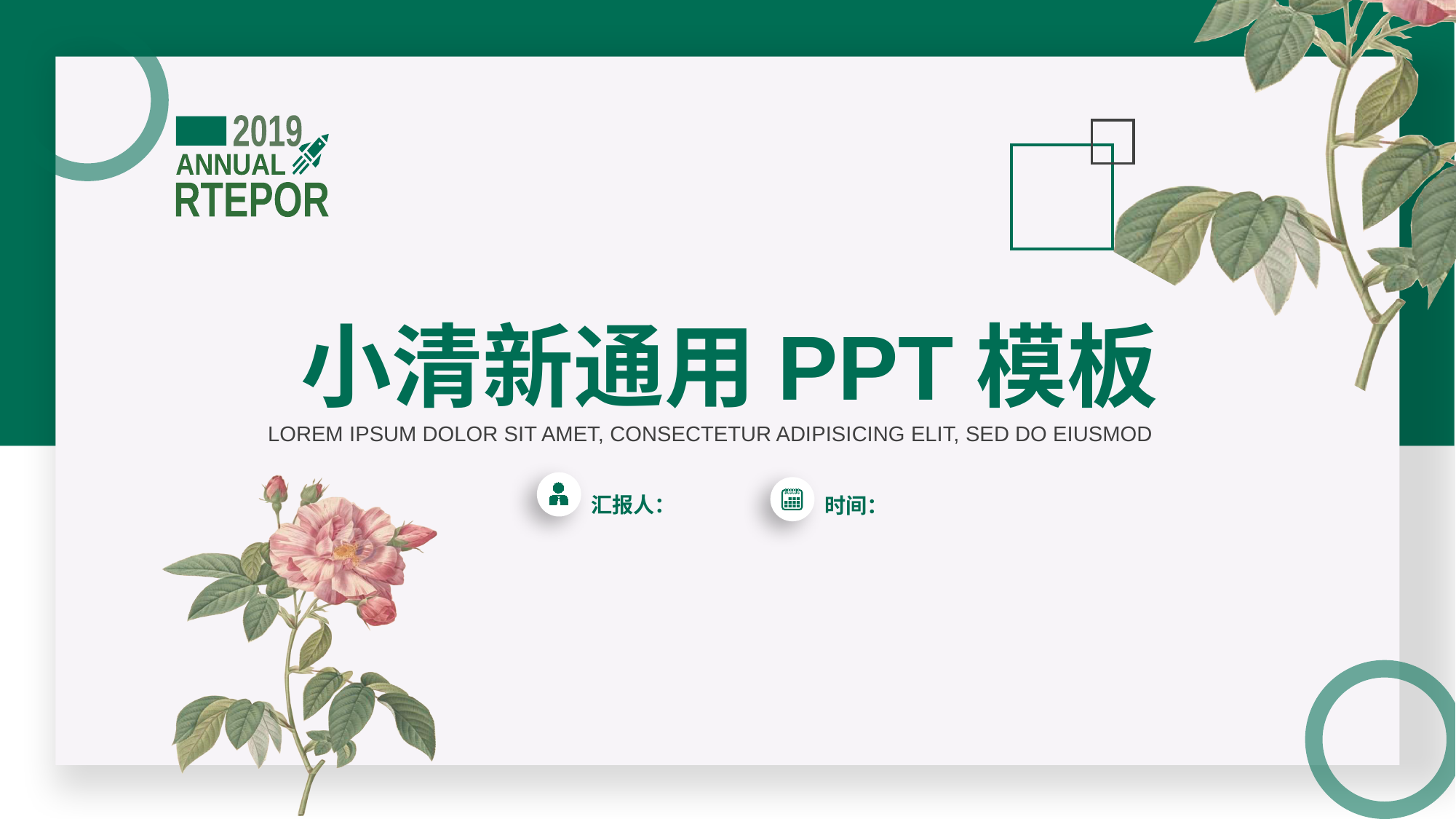

2019

ANNUAL
RTEPOR

小清新通用PPT模板
LOREM IPSUM DOLOR SIT AMET, CONSECTETUR ADIPISICING ELIT, SED DO EIUSMOD

汇报人：

时间：